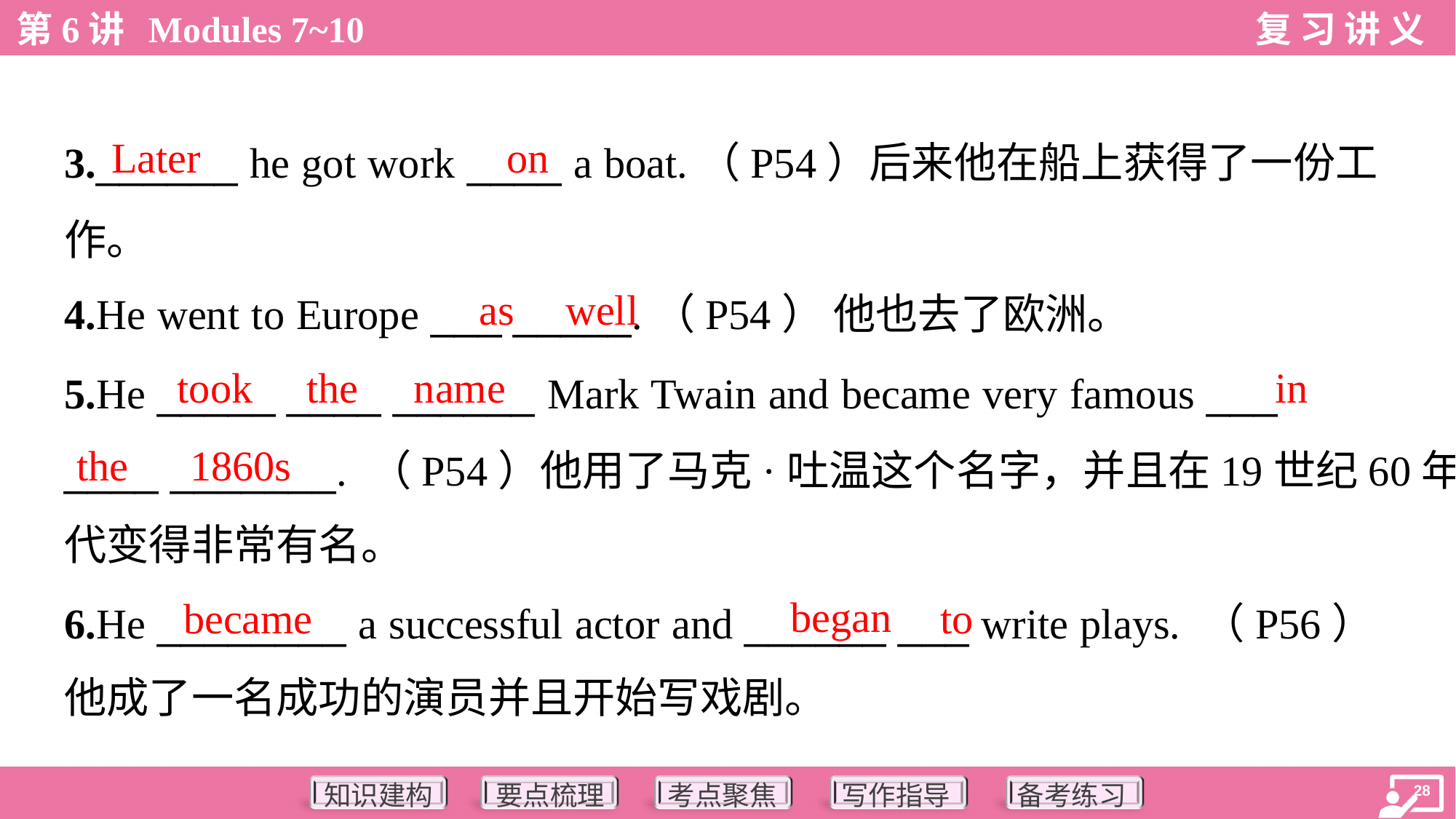

Later
on
3.______ he got work ____ a boat.（P54）后来他在船上获得了一份工
作。
4.He went to Europe ___ _____.（P54） 他也去了欧洲。
as
well
took
the
name
in
5.He _____ ____ ______ Mark Twain and became very famous ___
____ _______. （P54）他用了马克·吐温这个名字，并且在19世纪60年
代变得非常有名。
the
1860s
began
became
to
6.He ________ a successful actor and ______ ___ write plays. （P56）
他成了一名成功的演员并且开始写戏剧。